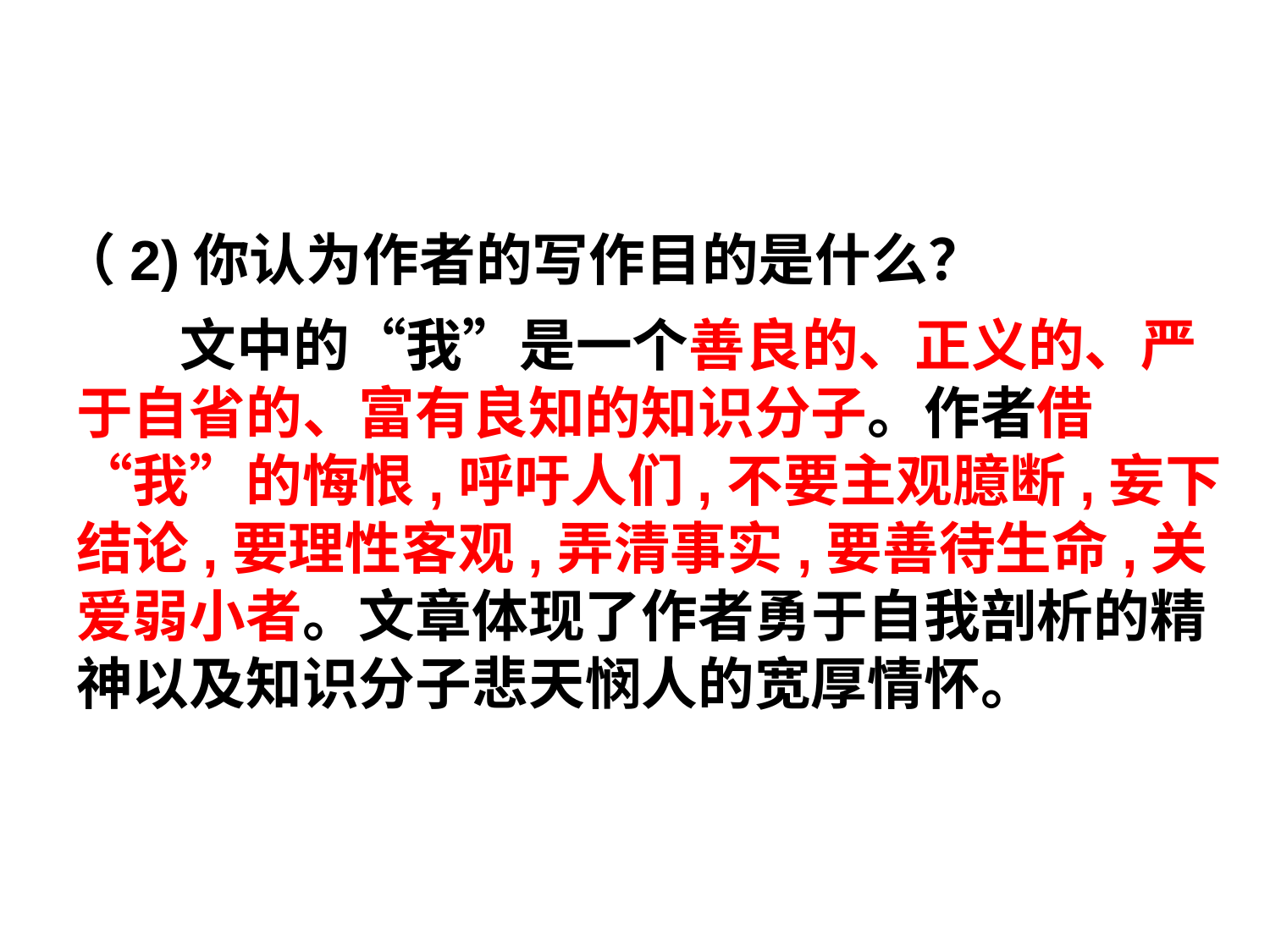

（2)你认为作者的写作目的是什么？
       文中的“我”是一个善良的、正义的、严于自省的、富有良知的知识分子。作者借“我”的悔恨,呼吁人们,不要主观臆断,妄下结论,要理性客观,弄清事实,要善待生命,关爱弱小者。文章体现了作者勇于自我剖析的精神以及知识分子悲天悯人的宽厚情怀。